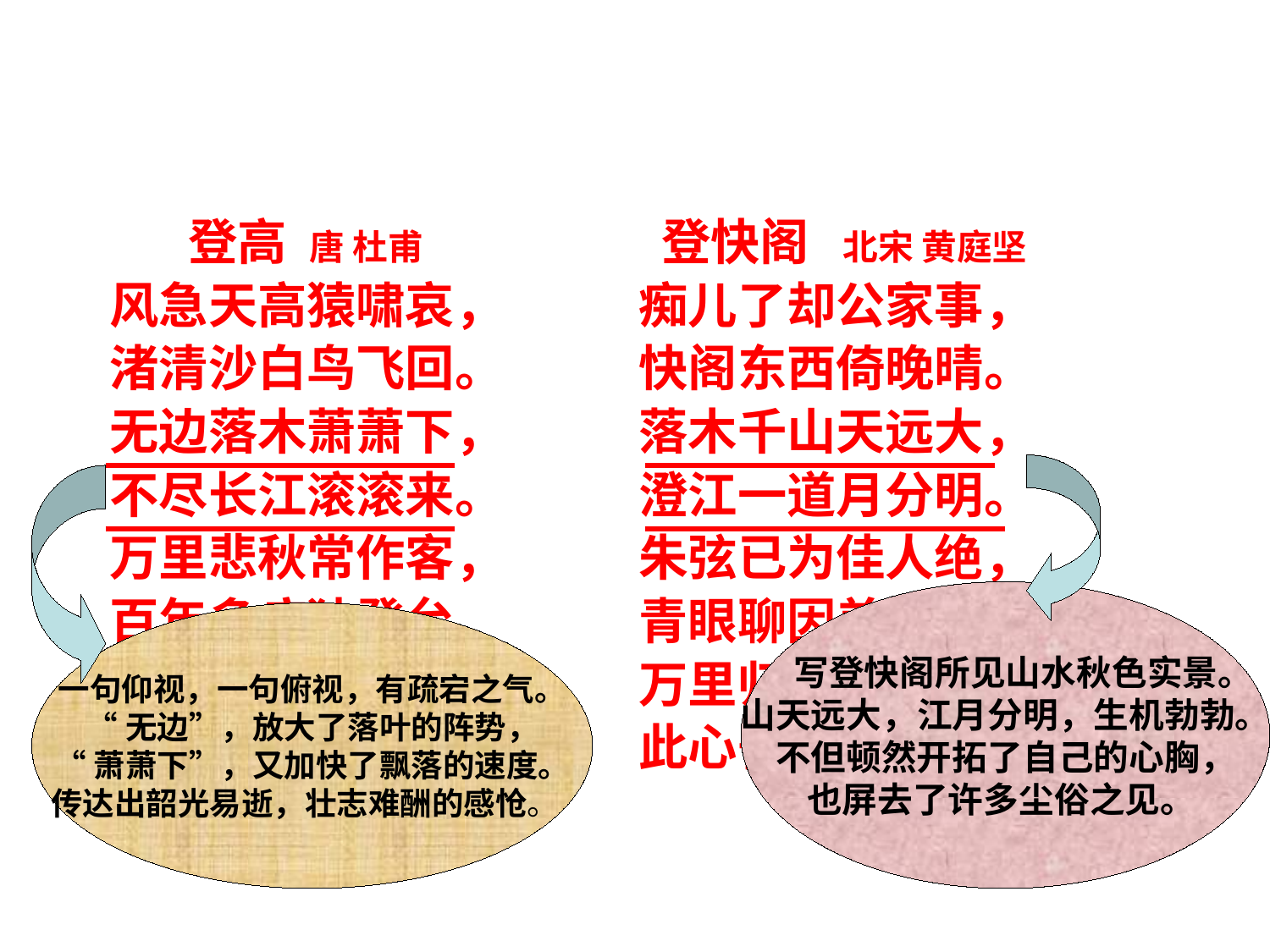

登高  唐 杜甫
 风急天高猿啸哀，
 渚清沙白鸟飞回。
 无边落木萧萧下，
 不尽长江滚滚来。
 万里悲秋常作客，
 百年多病独登台。
 艰难苦恨繁霜鬓，
 潦倒新停浊酒杯。
   登快阁   北宋 黄庭坚
 痴儿了却公家事，
 快阁东西倚晚晴。
 落木千山天远大，
 澄江一道月分明。
 朱弦已为佳人绝，
 青眼聊因美酒横。
 万里归船弄长笛，
 此心吾与白鸥盟。

    写登快阁所见山水秋色实景。
山天远大，江月分明，生机勃勃。
不但顿然开拓了自己的心胸，
也屏去了许多尘俗之见。
一句仰视，一句俯视，有疏宕之气。
“无边”，放大了落叶的阵势，
“萧萧下”，又加快了飘落的速度。
传达出韶光易逝，壮志难酬的感怆。